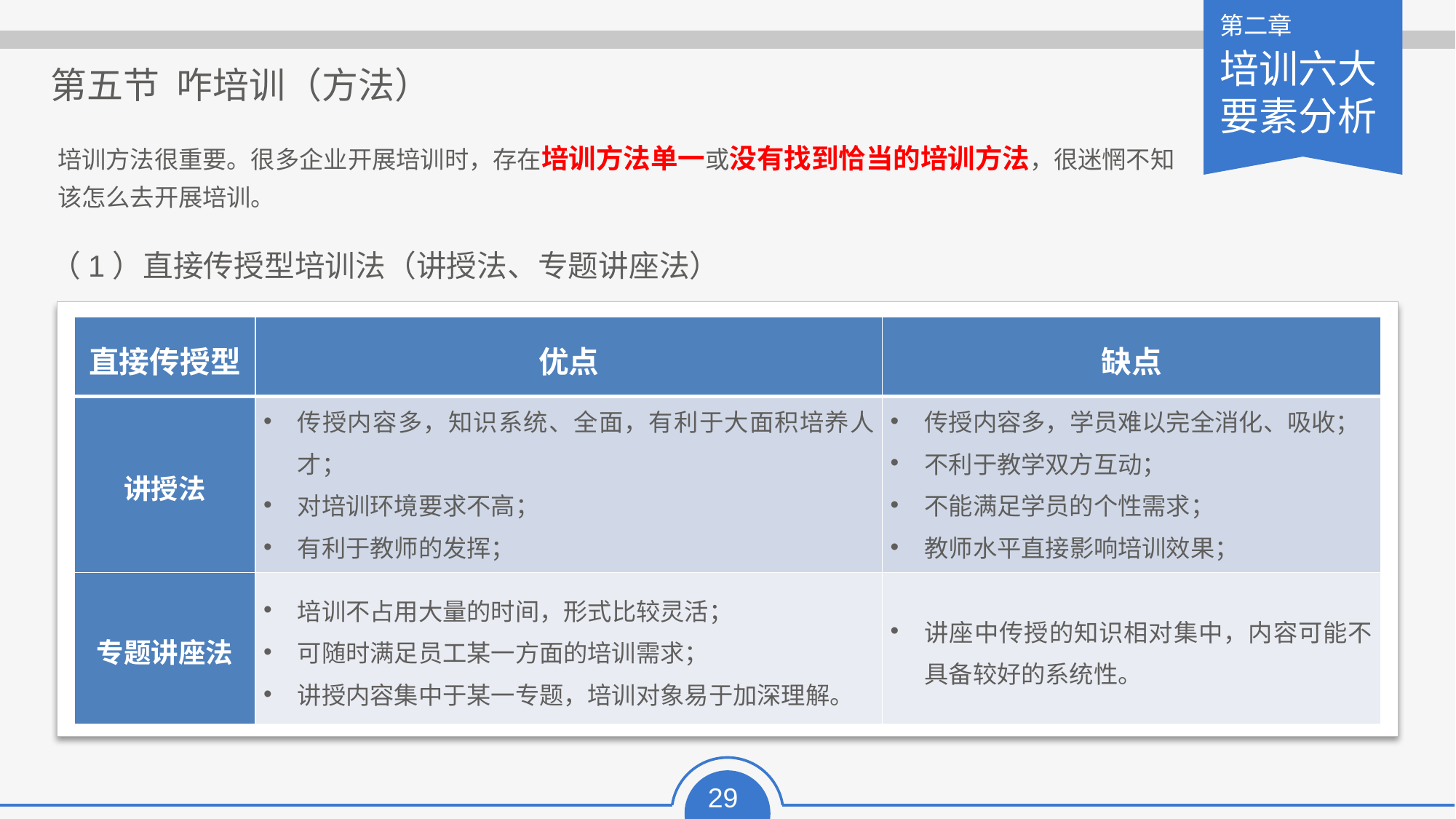

第五节  咋培训（方法）
培训方法很重要。很多企业开展培训时，存在培训方法单一或没有找到恰当的培训方法，很迷惘不知该怎么去开展培训。
（1）直接传授型培训法（讲授法、专题讲座法）

| 直接传授型 | 优点 | 缺点 |
| --- | --- | --- |
| 讲授法 | 传授内容多，知识系统、全面，有利于大面积培养人才； 对培训环境要求不高； 有利于教师的发挥； 学员可现场互相沟通，也能向教师请教疑难问题。 | 传授内容多，学员难以完全消化、吸收； 不利于教学双方互动； 不能满足学员的个性需求； 教师水平直接影响培训效果； 学过的知识不易被巩固。 |
| 专题讲座法 | 培训不占用大量的时间，形式比较灵活； 可随时满足员工某一方面的培训需求； 讲授内容集中于某一专题，培训对象易于加深理解。 | 讲座中传授的知识相对集中，内容可能不具备较好的系统性。 |